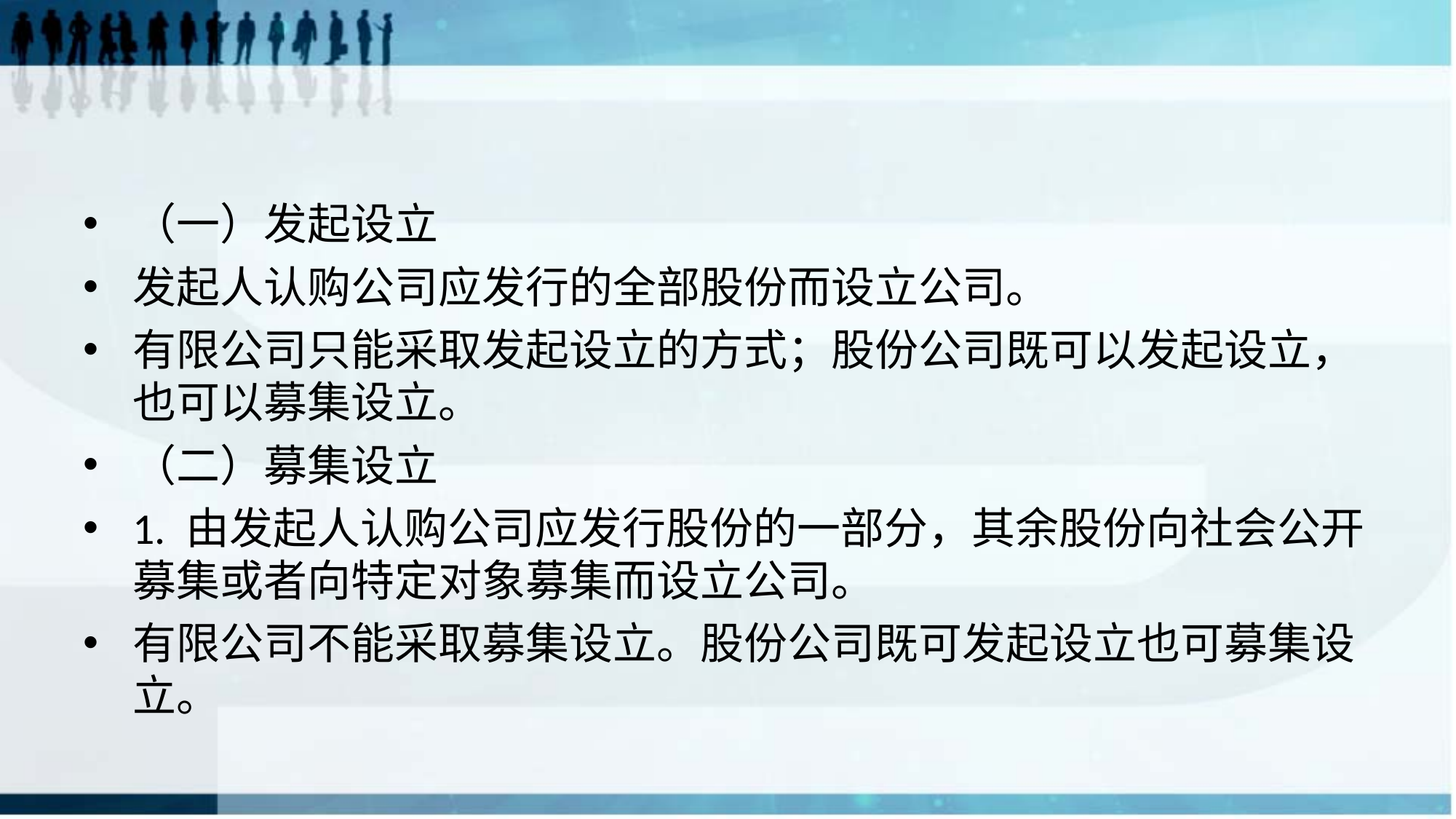

#
（一）发起设立
发起人认购公司应发行的全部股份而设立公司。
有限公司只能采取发起设立的方式；股份公司既可以发起设立，也可以募集设立。
（二）募集设立
1. 由发起人认购公司应发行股份的一部分，其余股份向社会公开募集或者向特定对象募集而设立公司。
有限公司不能采取募集设立。股份公司既可发起设立也可募集设立。